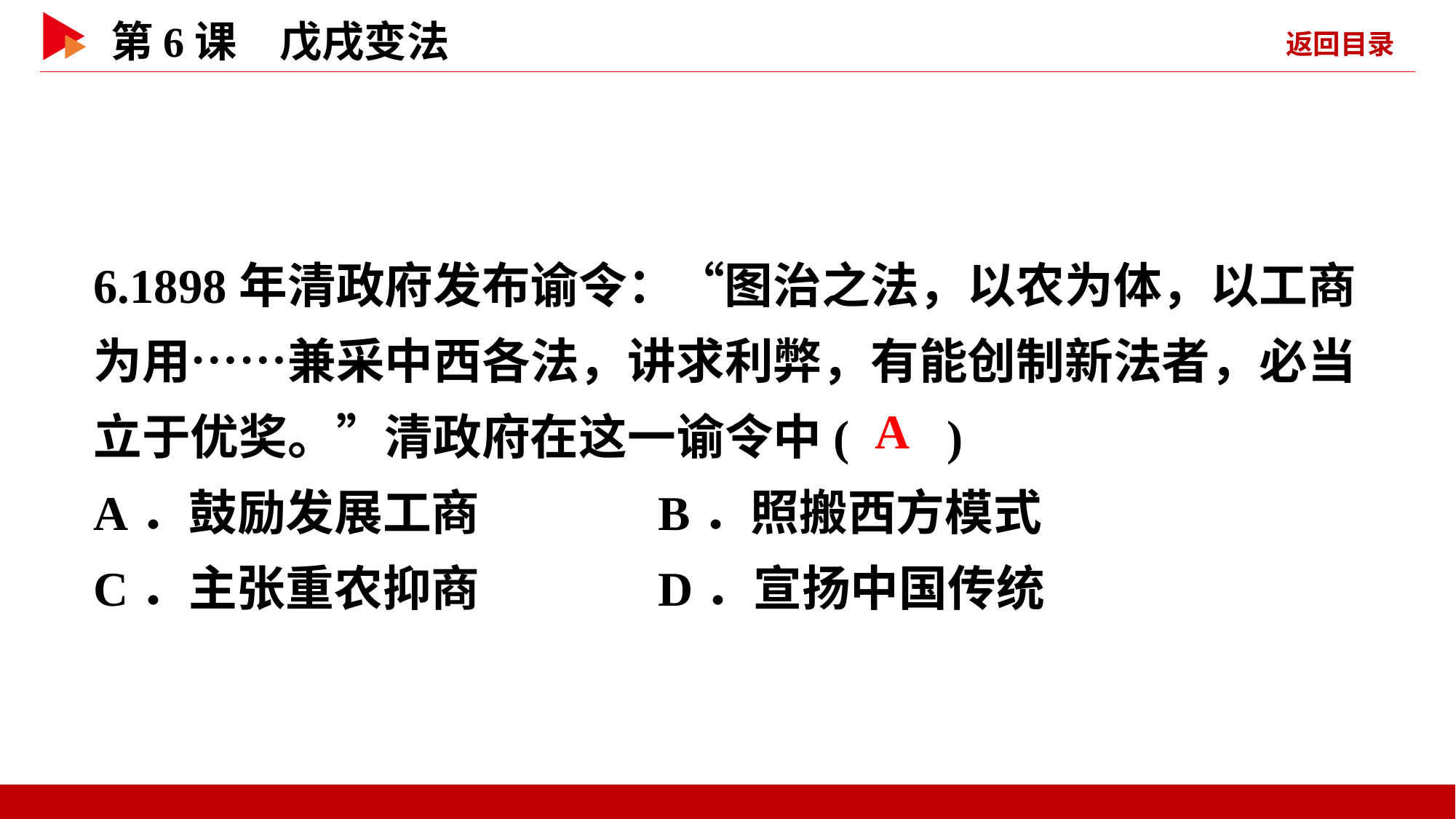

6.1898年清政府发布谕令：“图治之法，以农为体，以工商为用……兼采中西各法，讲求利弊，有能创制新法者，必当立于优奖。”清政府在这一谕令中(        )
A．鼓励发展工商               B．照搬西方模式
C．主张重农抑商               D．宣扬中国传统
   A